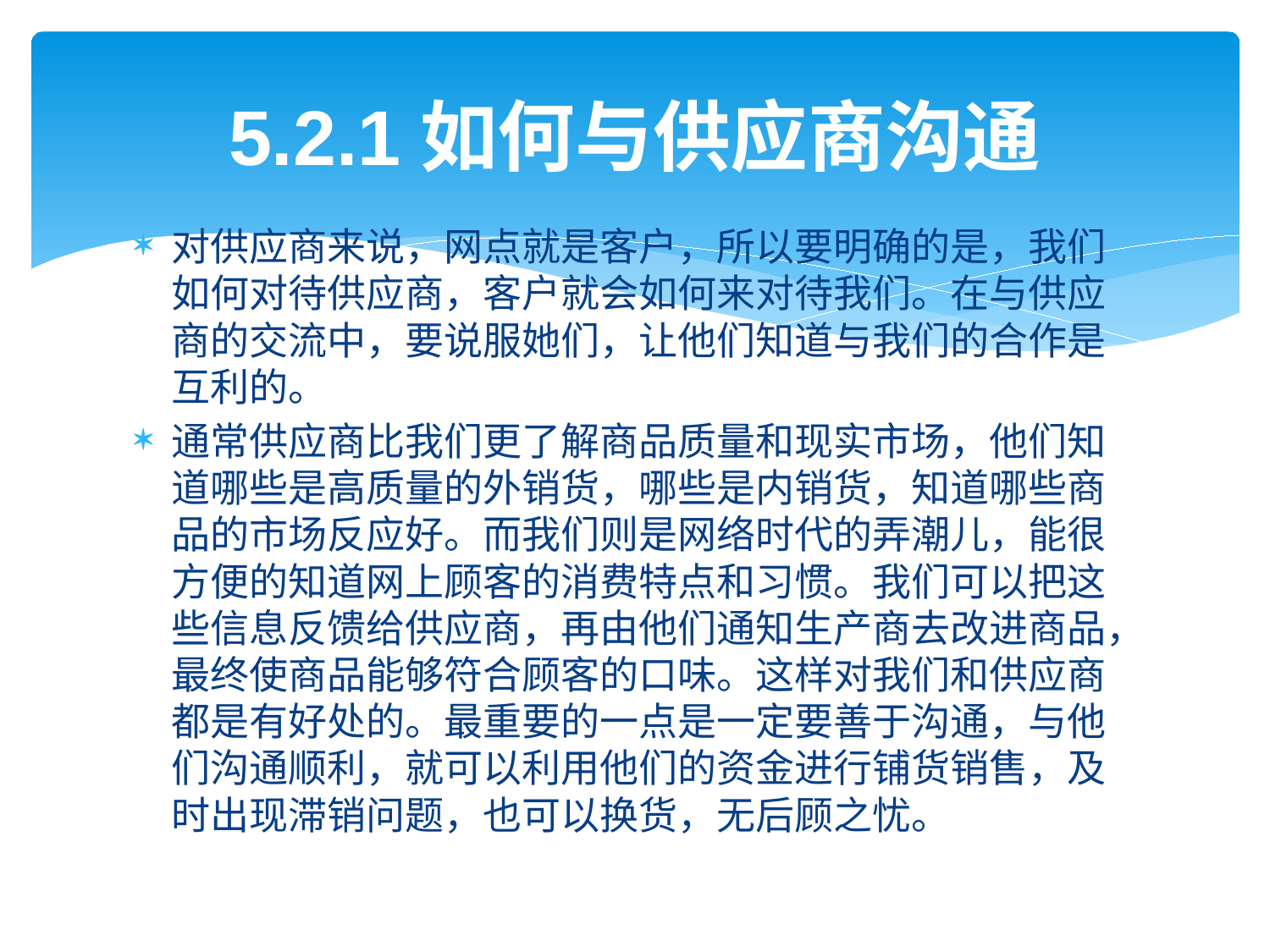

# 5.2.1如何与供应商沟通
对供应商来说，网点就是客户，所以要明确的是，我们如何对待供应商，客户就会如何来对待我们。在与供应商的交流中，要说服她们，让他们知道与我们的合作是互利的。
通常供应商比我们更了解商品质量和现实市场，他们知道哪些是高质量的外销货，哪些是内销货，知道哪些商品的市场反应好。而我们则是网络时代的弄潮儿，能很方便的知道网上顾客的消费特点和习惯。我们可以把这些信息反馈给供应商，再由他们通知生产商去改进商品，最终使商品能够符合顾客的口味。这样对我们和供应商都是有好处的。最重要的一点是一定要善于沟通，与他们沟通顺利，就可以利用他们的资金进行铺货销售，及时出现滞销问题，也可以换货，无后顾之忧。